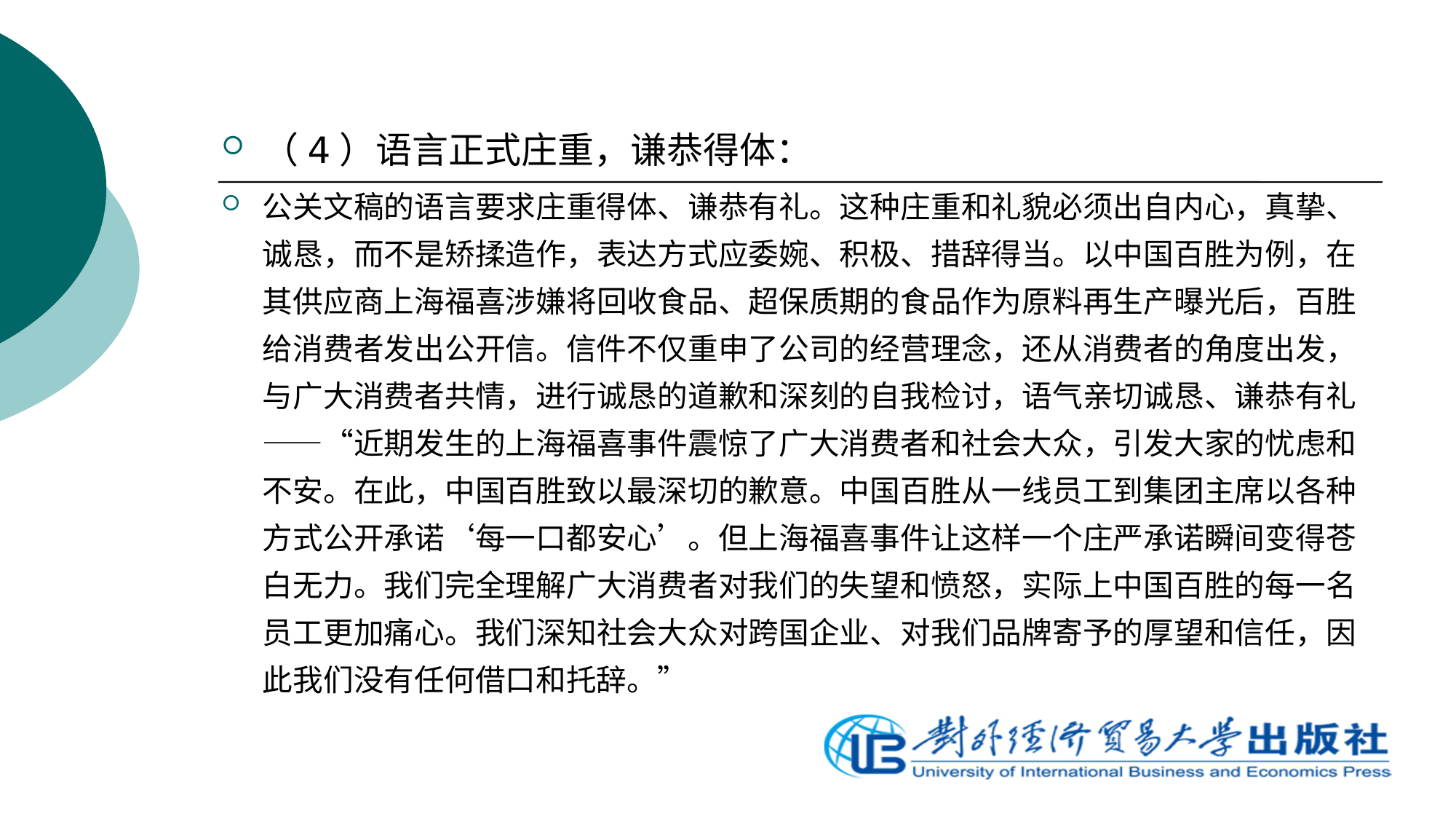

（4）语言正式庄重，谦恭得体：
公关文稿的语言要求庄重得体、谦恭有礼。这种庄重和礼貌必须出自内心，真挚、诚恳，而不是矫揉造作，表达方式应委婉、积极、措辞得当。以中国百胜为例，在其供应商上海福喜涉嫌将回收食品、超保质期的食品作为原料再生产曝光后，百胜给消费者发出公开信。信件不仅重申了公司的经营理念，还从消费者的角度出发，与广大消费者共情，进行诚恳的道歉和深刻的自我检讨，语气亲切诚恳、谦恭有礼——“近期发生的上海福喜事件震惊了广大消费者和社会大众，引发大家的忧虑和不安。在此，中国百胜致以最深切的歉意。中国百胜从一线员工到集团主席以各种方式公开承诺‘每一口都安心’。但上海福喜事件让这样一个庄严承诺瞬间变得苍白无力。我们完全理解广大消费者对我们的失望和愤怒，实际上中国百胜的每一名员工更加痛心。我们深知社会大众对跨国企业、对我们品牌寄予的厚望和信任，因此我们没有任何借口和托辞。”